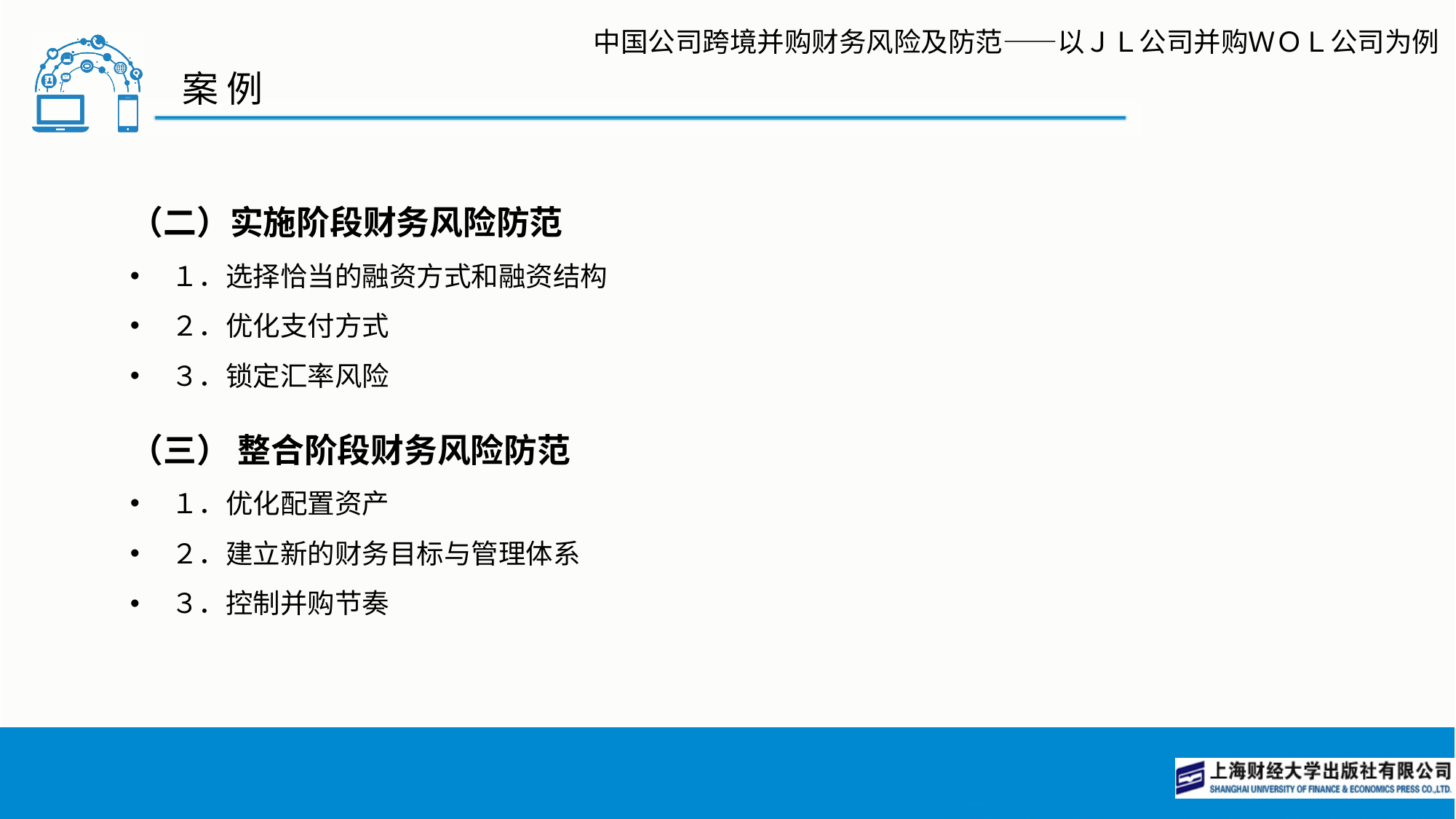

中国公司跨境并购财务风险及防范——以ＪＬ公司并购ＷＯＬ公司为例
# 案 例
（二）实施阶段财务风险防范
１．选择恰当的融资方式和融资结构
２．优化支付方式
３．锁定汇率风险
（三） 整合阶段财务风险防范
１．优化配置资产
２．建立新的财务目标与管理体系
３．控制并购节奏